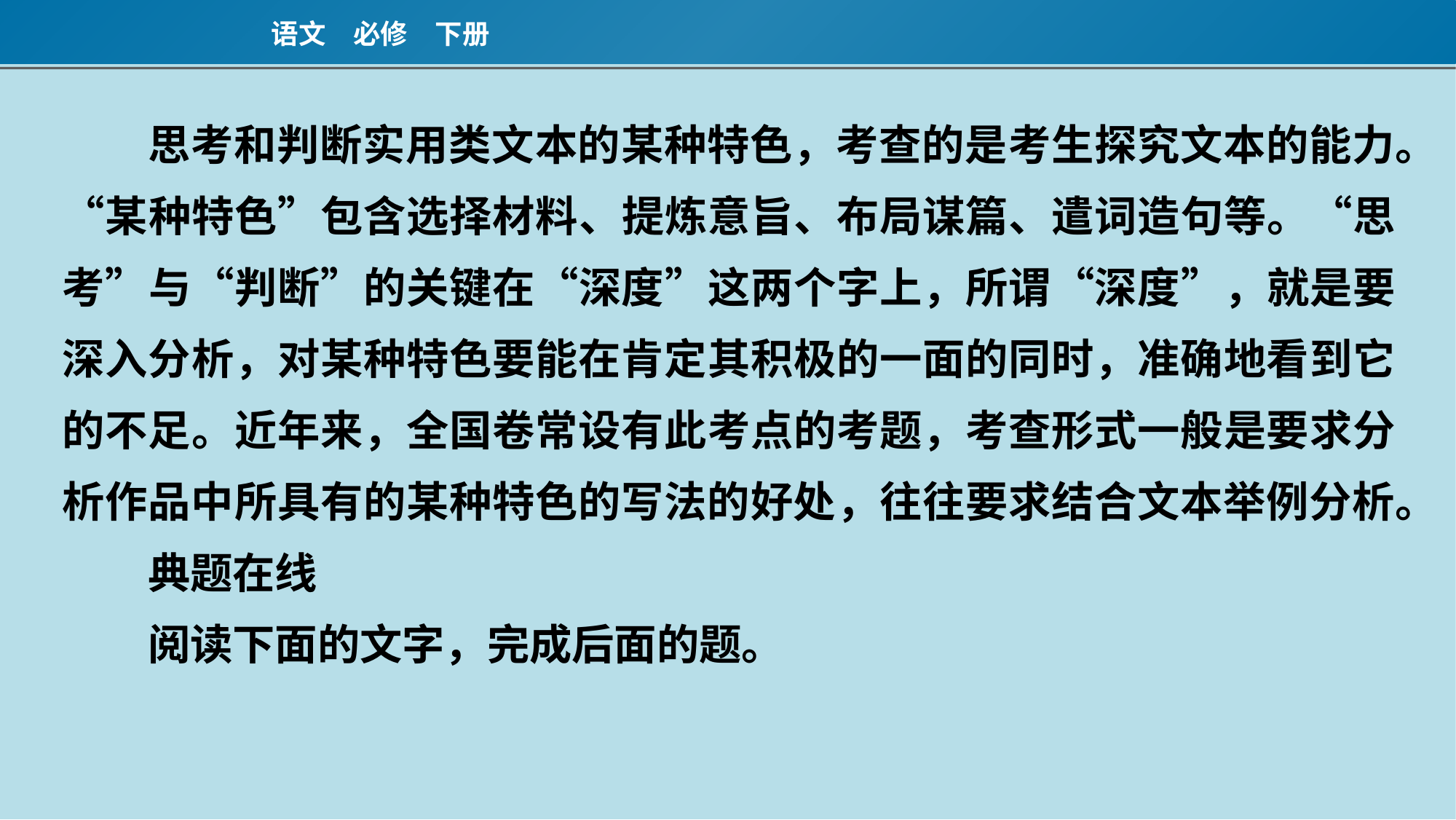

思考和判断实用类文本的某种特色，考查的是考生探究文本的能力。“某种特色”包含选择材料、提炼意旨、布局谋篇、遣词造句等。“思考”与“判断”的关键在“深度”这两个字上，所谓“深度”，就是要深入分析，对某种特色要能在肯定其积极的一面的同时，准确地看到它的不足。近年来，全国卷常设有此考点的考题，考查形式一般是要求分析作品中所具有的某种特色的写法的好处，往往要求结合文本举例分析。
典题在线
阅读下面的文字，完成后面的题。